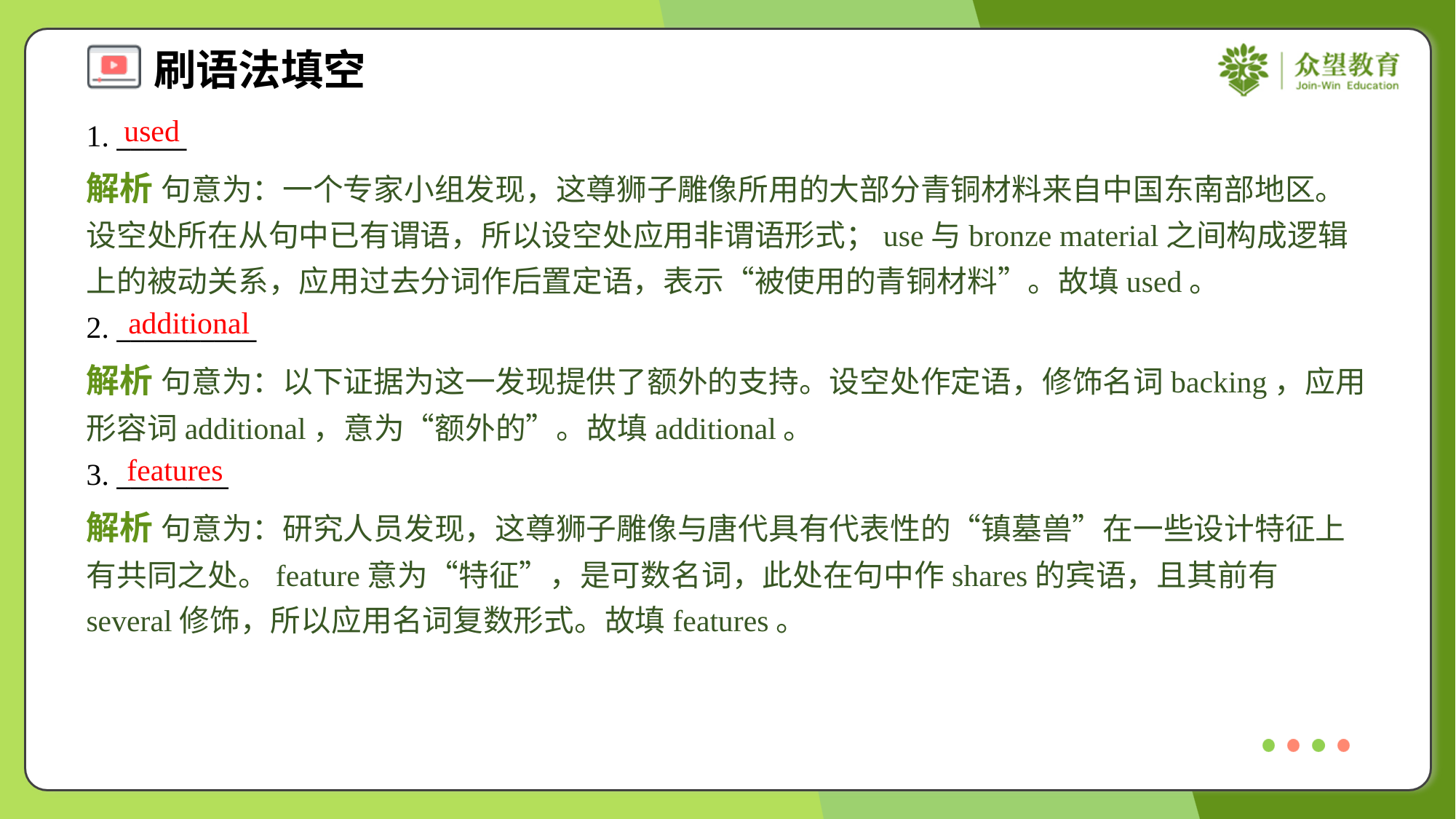

used
1. _____
解析 句意为：一个专家小组发现，这尊狮子雕像所用的大部分青铜材料来自中国东南部地区。设空处所在从句中已有谓语，所以设空处应用非谓语形式；use与bronze material之间构成逻辑上的被动关系，应用过去分词作后置定语，表示“被使用的青铜材料”。故填used。
additional
2. __________
解析 句意为：以下证据为这一发现提供了额外的支持。设空处作定语，修饰名词backing，应用形容词additional，意为“额外的”。故填additional。
features
3. ________
解析 句意为：研究人员发现，这尊狮子雕像与唐代具有代表性的“镇墓兽”在一些设计特征上有共同之处。feature意为“特征”，是可数名词，此处在句中作shares的宾语，且其前有several修饰，所以应用名词复数形式。故填features。